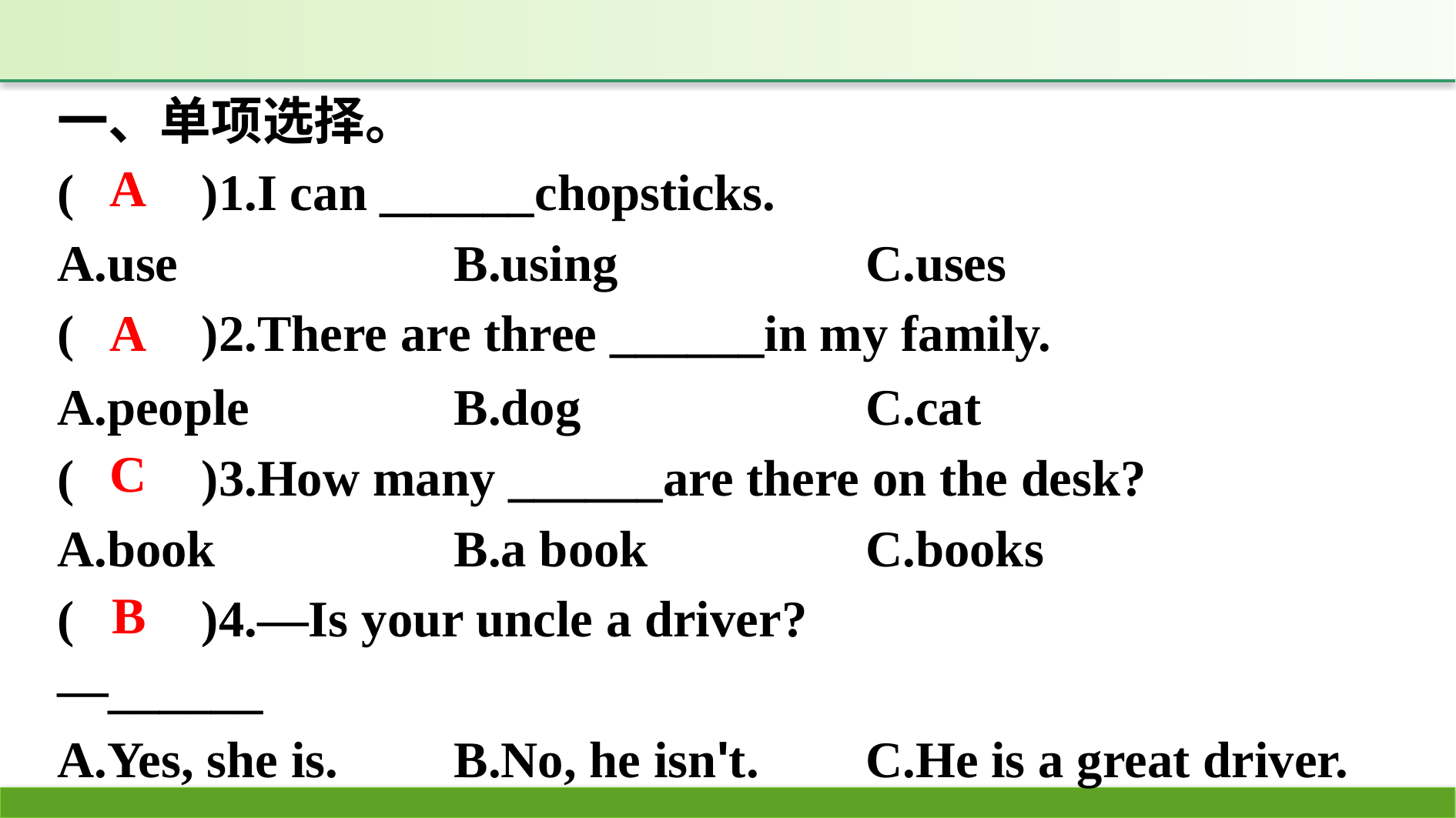

一、单项选择。
(　　)1.I can ______chopsticks.
A.use			B.using			C.uses
(　　)2.There are three ______in my family.
A.people		B.dog				C.cat
(　　)3.How many ______are there on the desk?
A.book		B.a book		C.books
(　　)4.—Is your uncle a driver?
—______
A.Yes, she is. 	B.No, he isn't. 	C.He is a great driver.
A

A
C
B